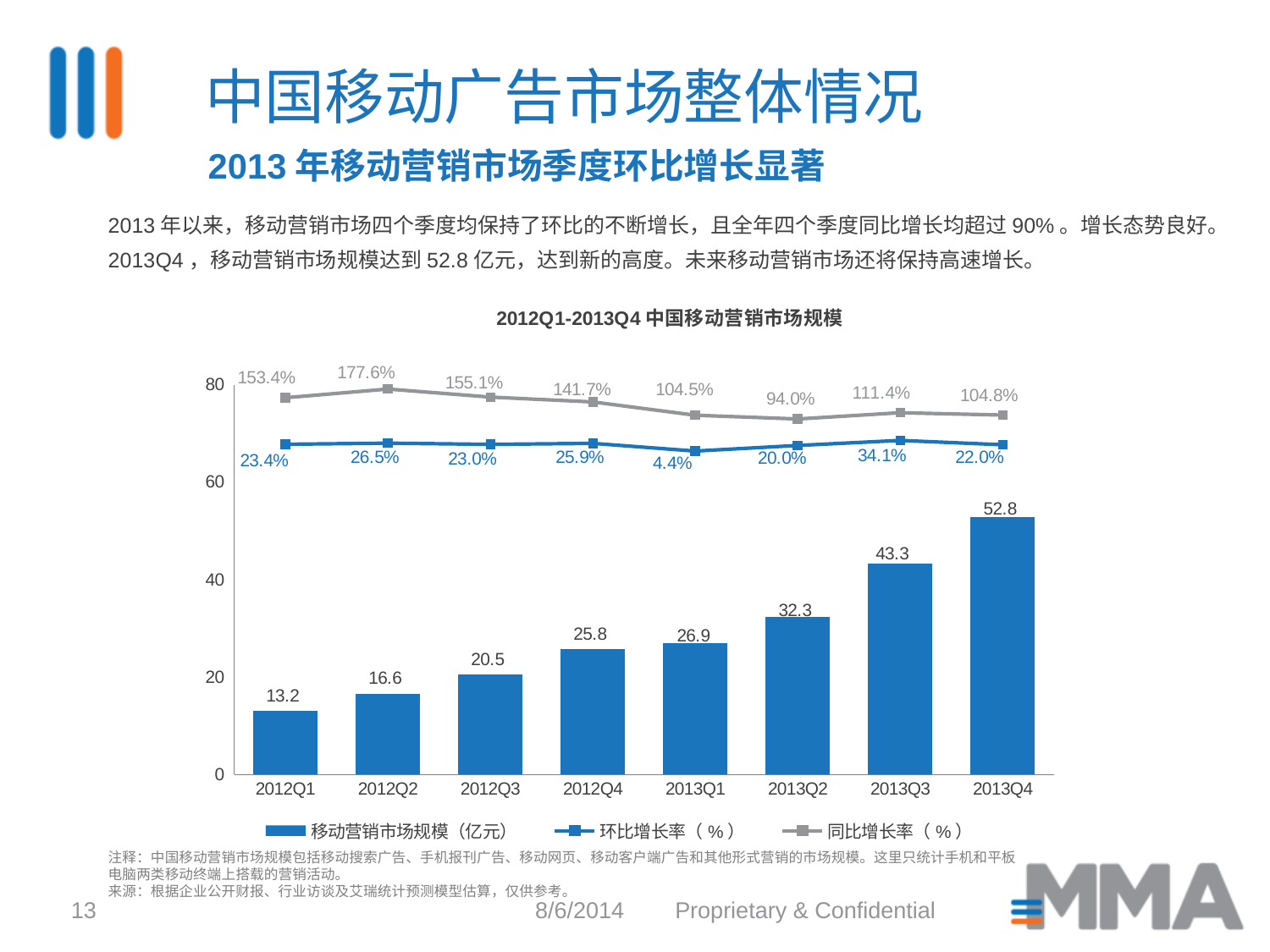

中国移动广告市场整体情况
2013年移动营销市场季度环比增长显著
2013年以来，移动营销市场四个季度均保持了环比的不断增长，且全年四个季度同比增长均超过90%。增长态势良好。
2013Q4，移动营销市场规模达到52.8亿元，达到新的高度。未来移动营销市场还将保持高速增长。

### Chart: 2012Q1-2013Q4中国移动营销市场规模

| Category | 移动营销市场规模（亿元） | 环比增长率（%） | 同比增长率（%） |
|---|---|---|---|
| 2012Q1 | 13.15 | 0.2335834896810507 | 1.5337186897880537 |
| 2012Q2 | 16.63 | 0.26463878326996193 | 1.776293823038397 |
| 2012Q3 | 20.46 | 0.23030667468430566 | 1.5511221945137161 |
| 2012Q4 | 25.759999999999998 | 0.2590420332355814 | 1.416510318949343 |
| 2013Q1 | 26.89 | 0.04386645962732927 | 1.0448669201520913 |
| 2013Q2 | 32.27 | 0.20007437709185583 | 0.9404690318701145 |
| 2013Q3 | 43.26220000000001 | 0.34063216609854363 | 1.1144770283479963 |
| 2013Q4 | 52.767799999999994 | 0.219720679946928 | 1.0484394409937887 |
注释：中国移动营销市场规模包括移动搜索广告、手机报刊广告、移动网页、移动客户端广告和其他形式营销的市场规模。这里只统计手机和平板电脑两类移动终端上搭载的营销活动。
来源：根据企业公开财报、行业访谈及艾瑞统计预测模型估算，仅供参考。
13
8/6/2014
Proprietary & Confidential